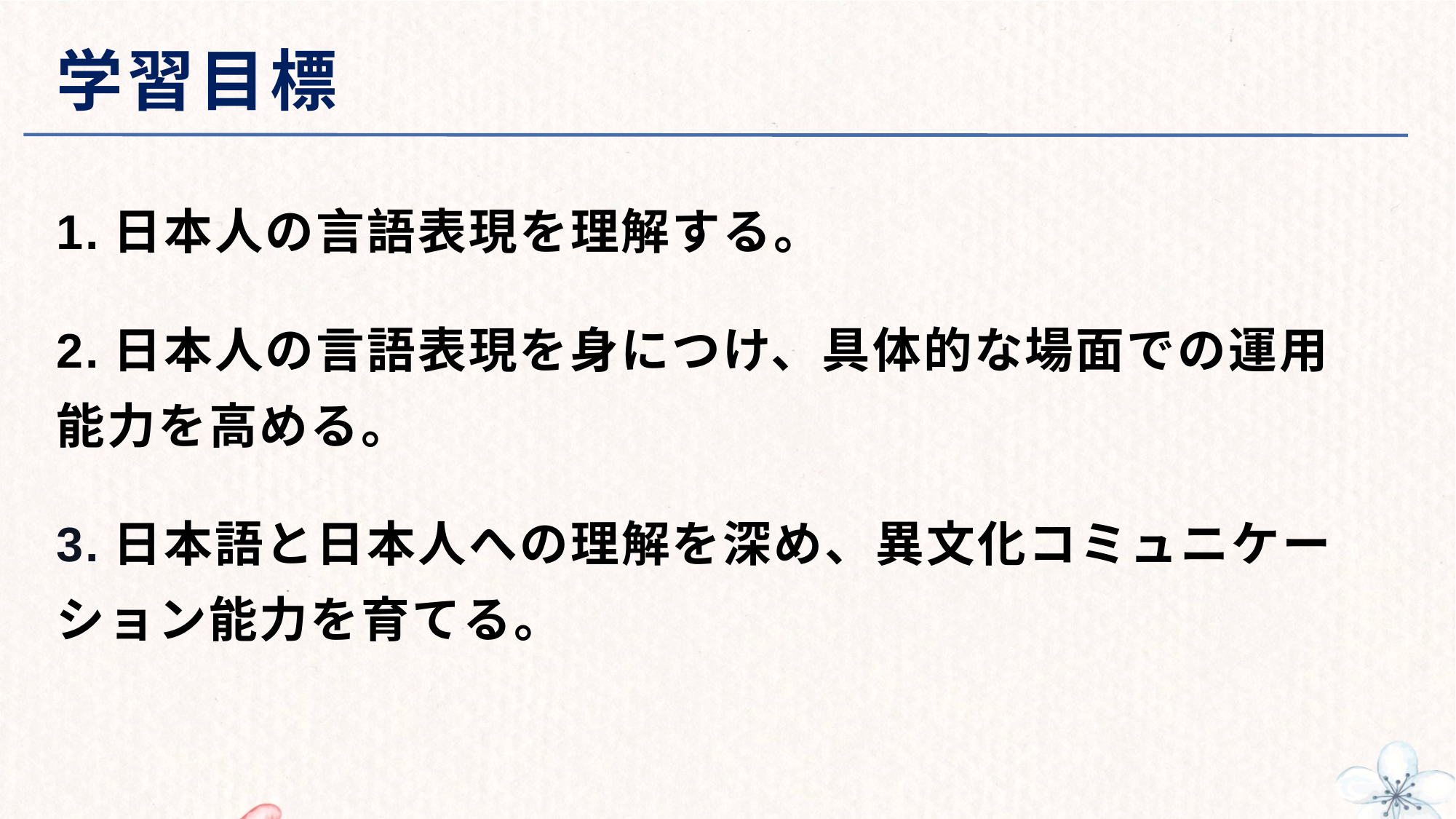

# 学習目標
1.日本人の言語表現を理解する。
2.日本人の言語表現を身につけ、具体的な場面での運用能力を高める。
3.日本語と日本人への理解を深め、異文化コミュニケーション能力を育てる。